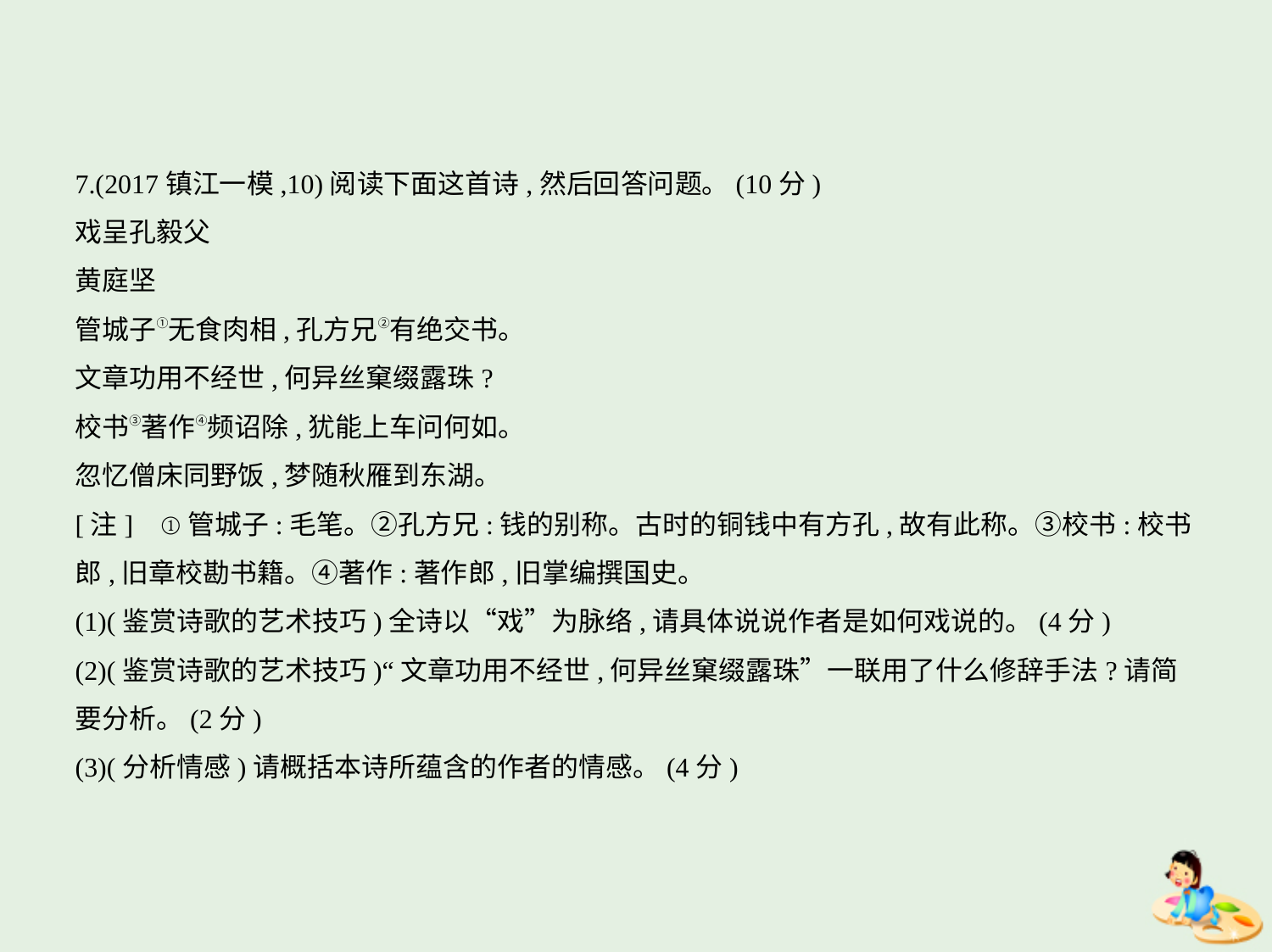

7.(2017镇江一模,10)阅读下面这首诗,然后回答问题。(10分)
戏呈孔毅父
黄庭坚
管城子①无食肉相,孔方兄②有绝交书。
文章功用不经世,何异丝窠缀露珠?
校书③著作④频诏除,犹能上车问何如。
忽忆僧床同野饭,梦随秋雁到东湖。
[注]    ①管城子:毛笔。②孔方兄:钱的别称。古时的铜钱中有方孔,故有此称。③校书:校书
郎,旧章校勘书籍。④著作:著作郎,旧掌编撰国史。
(1)(鉴赏诗歌的艺术技巧)全诗以“戏”为脉络,请具体说说作者是如何戏说的。(4分)
(2)(鉴赏诗歌的艺术技巧)“文章功用不经世,何异丝窠缀露珠”一联用了什么修辞手法?请简
要分析。(2分)
(3)(分析情感)请概括本诗所蕴含的作者的情感。(4分)